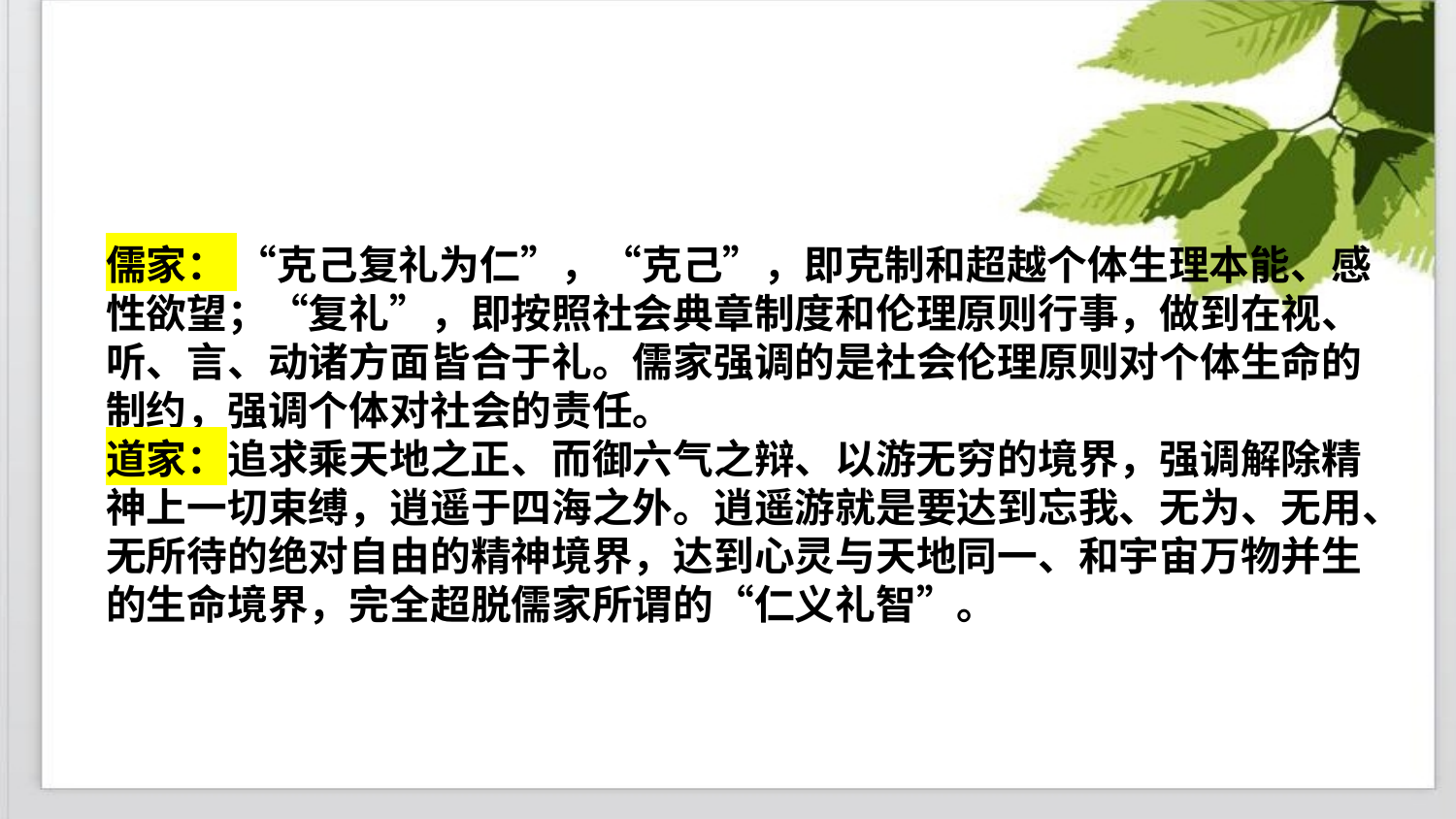

儒家： “克己复礼为仁”，“克己”，即克制和超越个体生理本能、感性欲望；“复礼”，即按照社会典章制度和伦理原则行事，做到在视、听、言、动诸方面皆合于礼。儒家强调的是社会伦理原则对个体生命的制约，强调个体对社会的责任。
道家：追求乘天地之正、而御六气之辩、以游无穷的境界，强调解除精神上一切束缚，逍遥于四海之外。逍遥游就是要达到忘我、无为、无用、无所待的绝对自由的精神境界，达到心灵与天地同一、和宇宙万物并生的生命境界，完全超脱儒家所谓的“仁义礼智”。